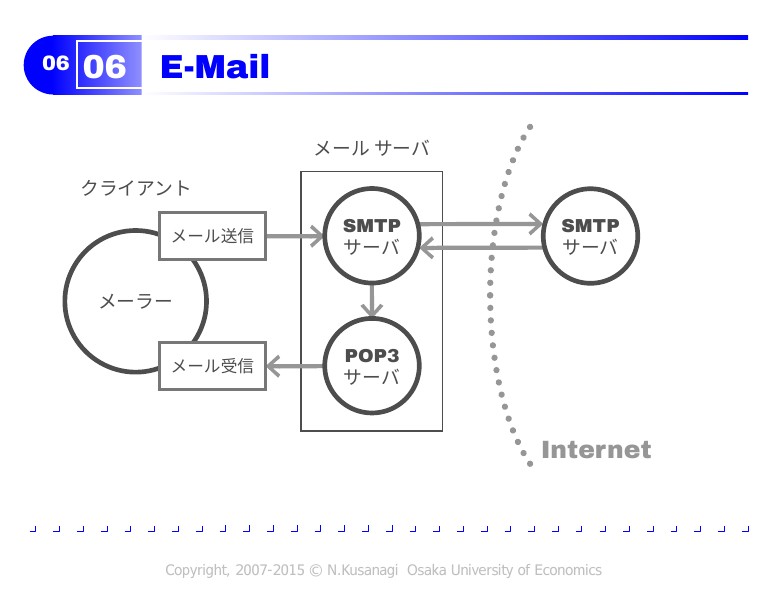

# 06   E-Mail
メール サーバ

クライアント

SMTP
サーバ
SMTP
サーバ

メール送信

メーラー
POP3
サーバ

メール受信
Internet